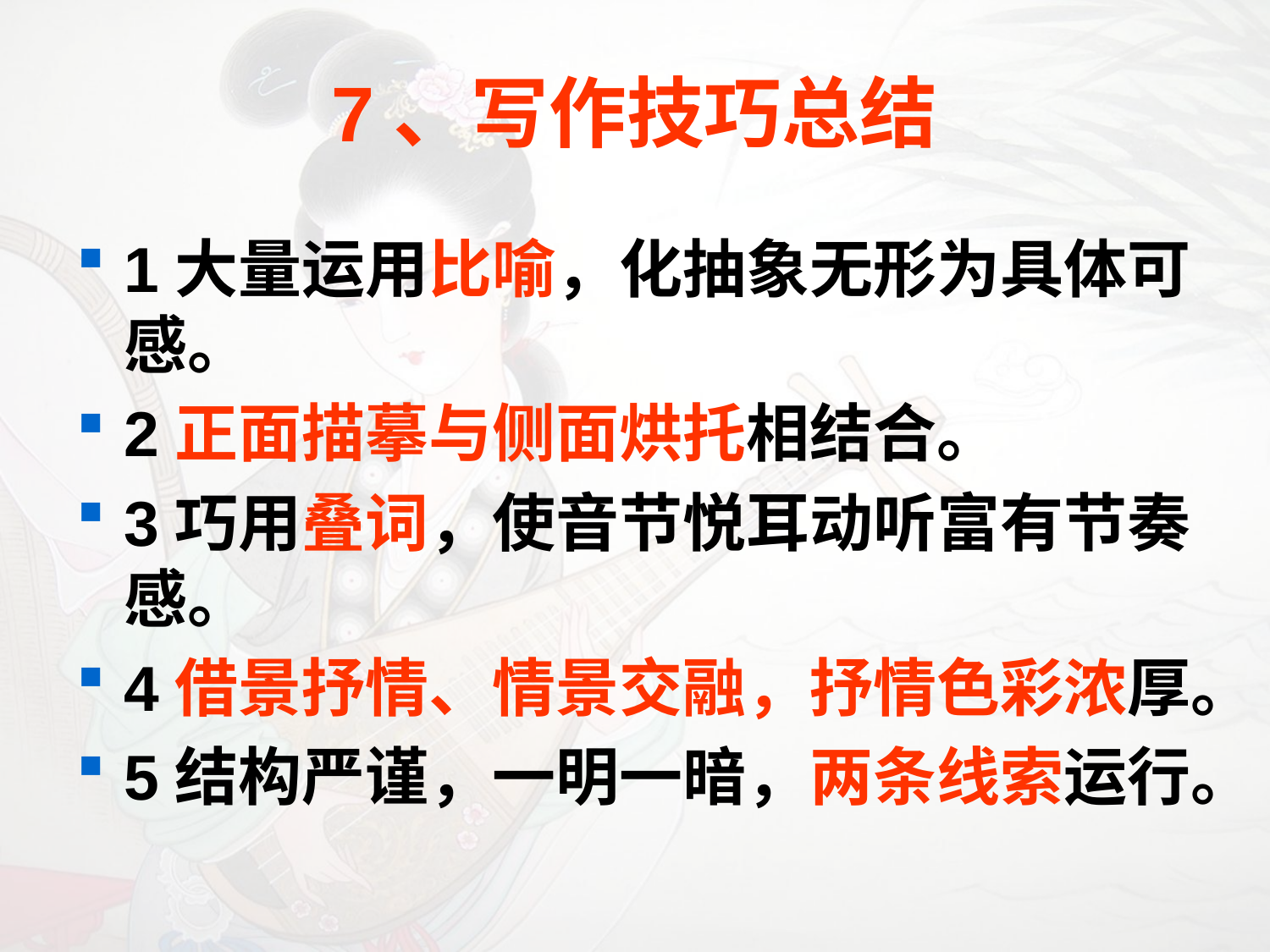

# 7、写作技巧总结
1大量运用比喻，化抽象无形为具体可感。
2正面描摹与侧面烘托相结合。
3巧用叠词，使音节悦耳动听富有节奏感。
4借景抒情、情景交融，抒情色彩浓厚。
5结构严谨，一明一暗，两条线索运行。